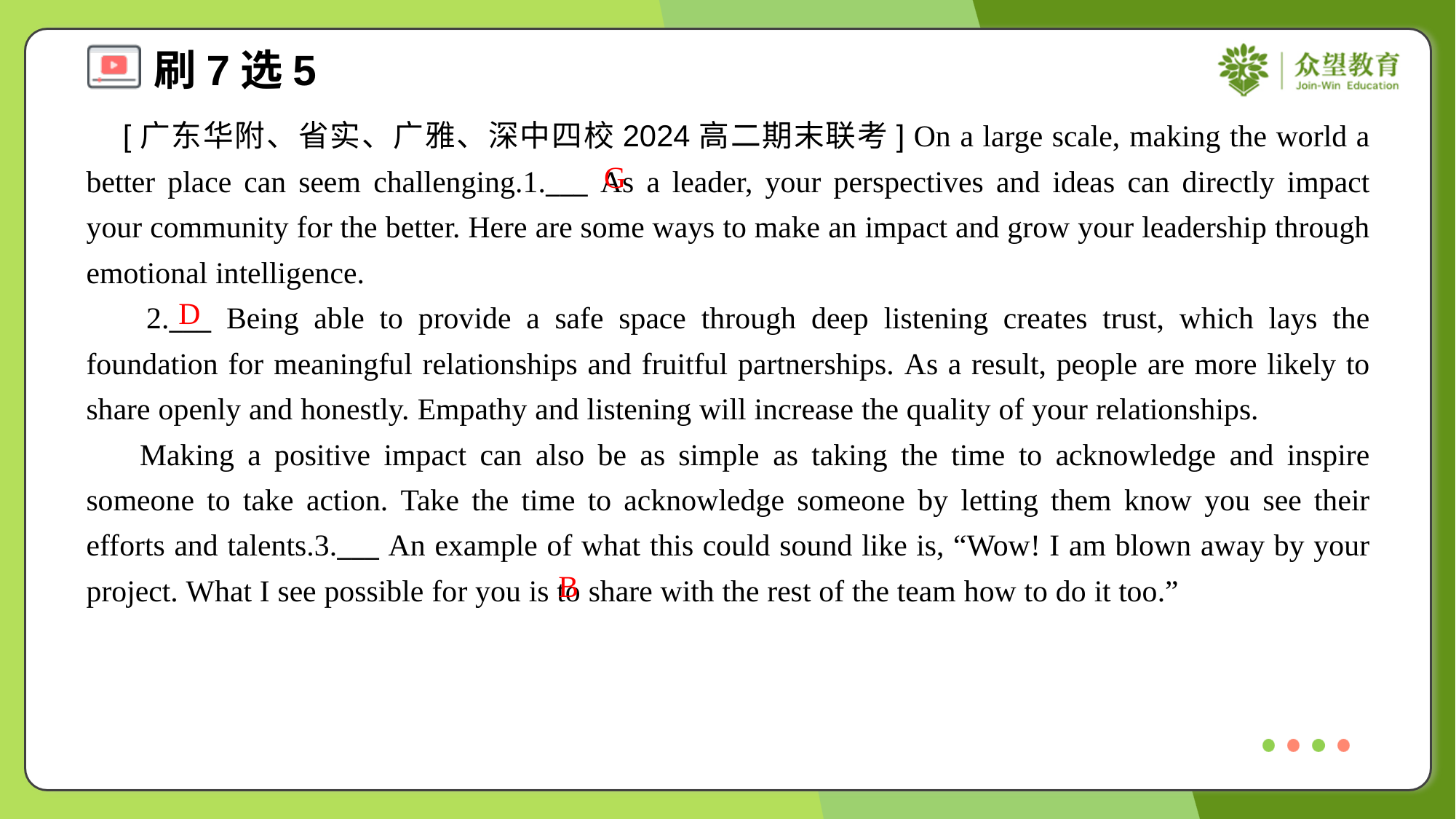

[广东华附、省实、广雅、深中四校2024高二期末联考] On a large scale, making the world a better place can seem challenging.1.___ As a leader, your perspectives and ideas can directly impact your community for the better. Here are some ways to make an impact and grow your leadership through emotional intelligence.
    2.___ Being able to provide a safe space through deep listening creates trust, which lays the foundation for meaningful relationships and fruitful partnerships. As a result, people are more likely to share openly and honestly. Empathy and listening will increase the quality of your relationships.
    Making a positive impact can also be as simple as taking the time to acknowledge and inspire someone to take action. Take the time to acknowledge someone by letting them know you see their efforts and talents.3.___ An example of what this could sound like is, “Wow! I am blown away by your project. What I see possible for you is to share with the rest of the team how to do it too.”

G
D
B